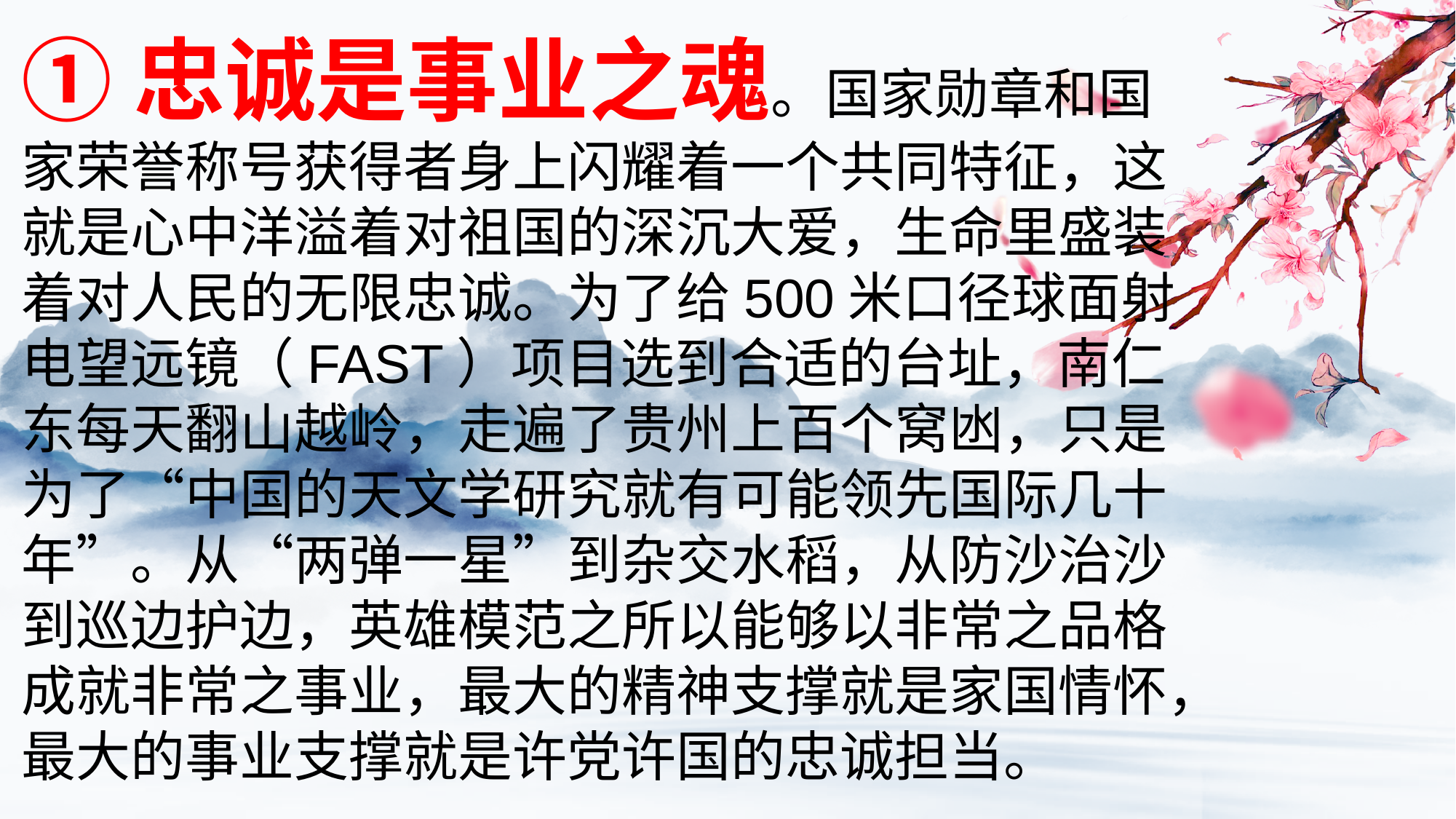

①忠诚是事业之魂。国家勋章和国家荣誉称号获得者身上闪耀着一个共同特征，这就是心中洋溢着对祖国的深沉大爱，生命里盛装着对人民的无限忠诚。为了给500米口径球面射电望远镜（FAST）项目选到合适的台址，南仁东每天翻山越岭，走遍了贵州上百个窝凼，只是为了“中国的天文学研究就有可能领先国际几十年”。从“两弹一星”到杂交水稻，从防沙治沙到巡边护边，英雄模范之所以能够以非常之品格成就非常之事业，最大的精神支撑就是家国情怀，最大的事业支撑就是许党许国的忠诚担当。